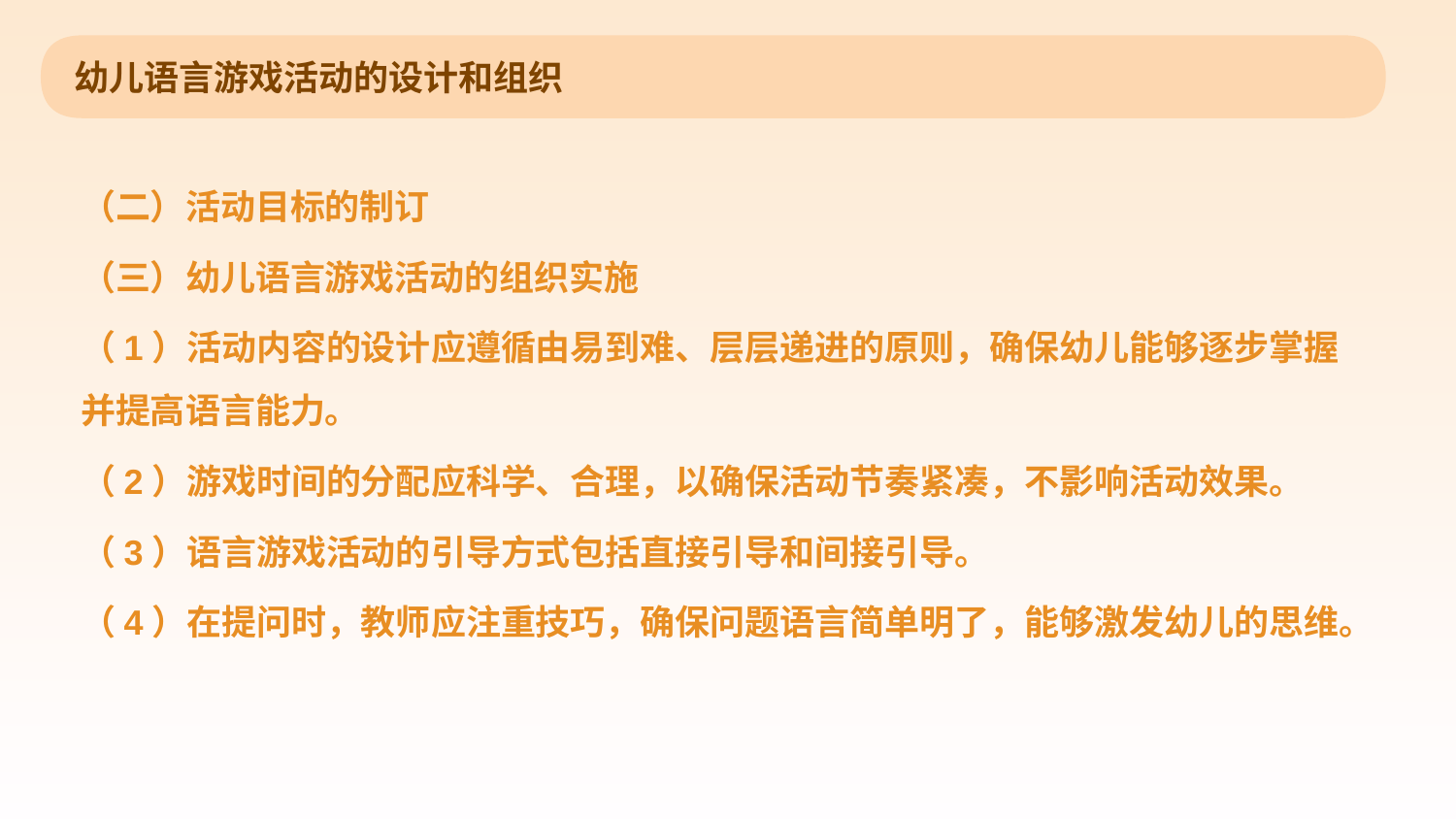

幼儿语言游戏活动的设计和组织
（二）活动目标的制订
（三）幼儿语言游戏活动的组织实施
（1）活动内容的设计应遵循由易到难、层层递进的原则，确保幼儿能够逐步掌握并提高语言能力。
（2）游戏时间的分配应科学、合理，以确保活动节奏紧凑，不影响活动效果。
（3）语言游戏活动的引导方式包括直接引导和间接引导。
（4）在提问时，教师应注重技巧，确保问题语言简单明了，能够激发幼儿的思维。